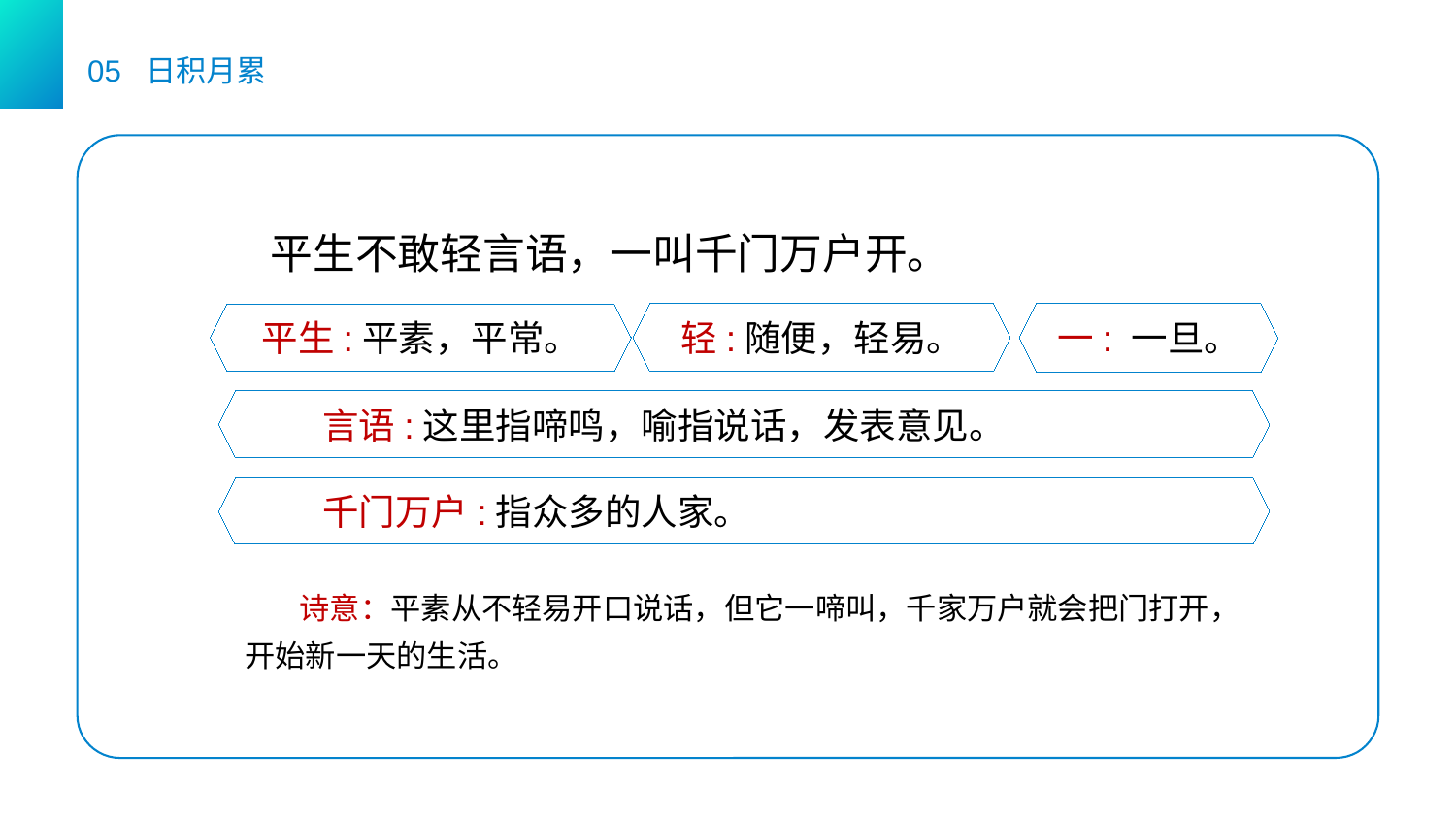

05  日积月累
平生不敢轻言语，一叫千门万户开。
一: 一旦。
轻:随便，轻易。
平生:平素，平常。
言语:这里指啼鸣，喻指说话，发表意见。
千门万户:指众多的人家。
       诗意：平素从不轻易开口说话，但它一啼叫，千家万户就会把门打开，开始新一天的生活。